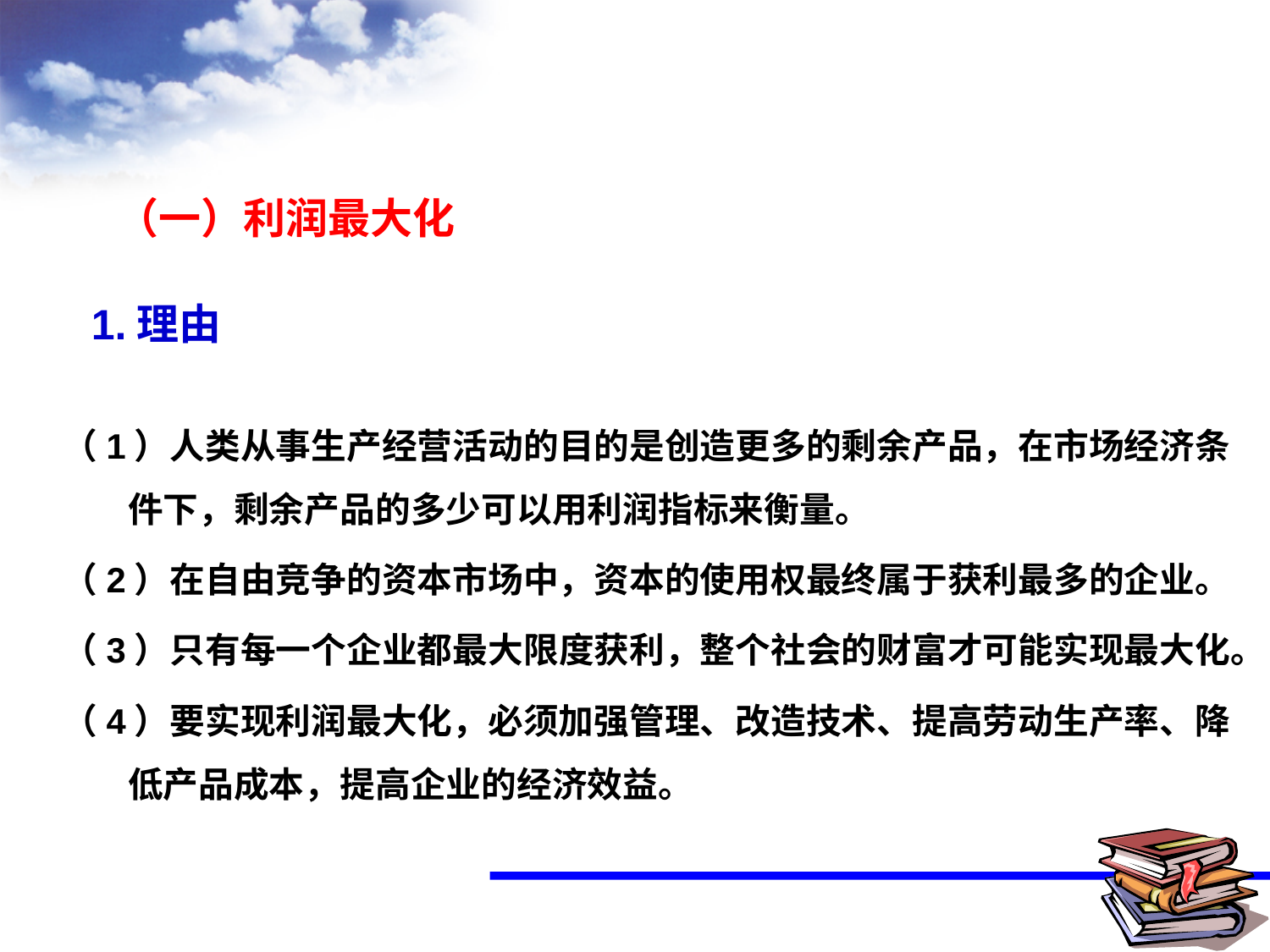

（一）利润最大化
  1.理由

（1）人类从事生产经营活动的目的是创造更多的剩余产品，在市场经济条件下，剩余产品的多少可以用利润指标来衡量。
（2）在自由竞争的资本市场中，资本的使用权最终属于获利最多的企业。
（3）只有每一个企业都最大限度获利，整个社会的财富才可能实现最大化。
（4）要实现利润最大化，必须加强管理、改造技术、提高劳动生产率、降低产品成本，提高企业的经济效益。